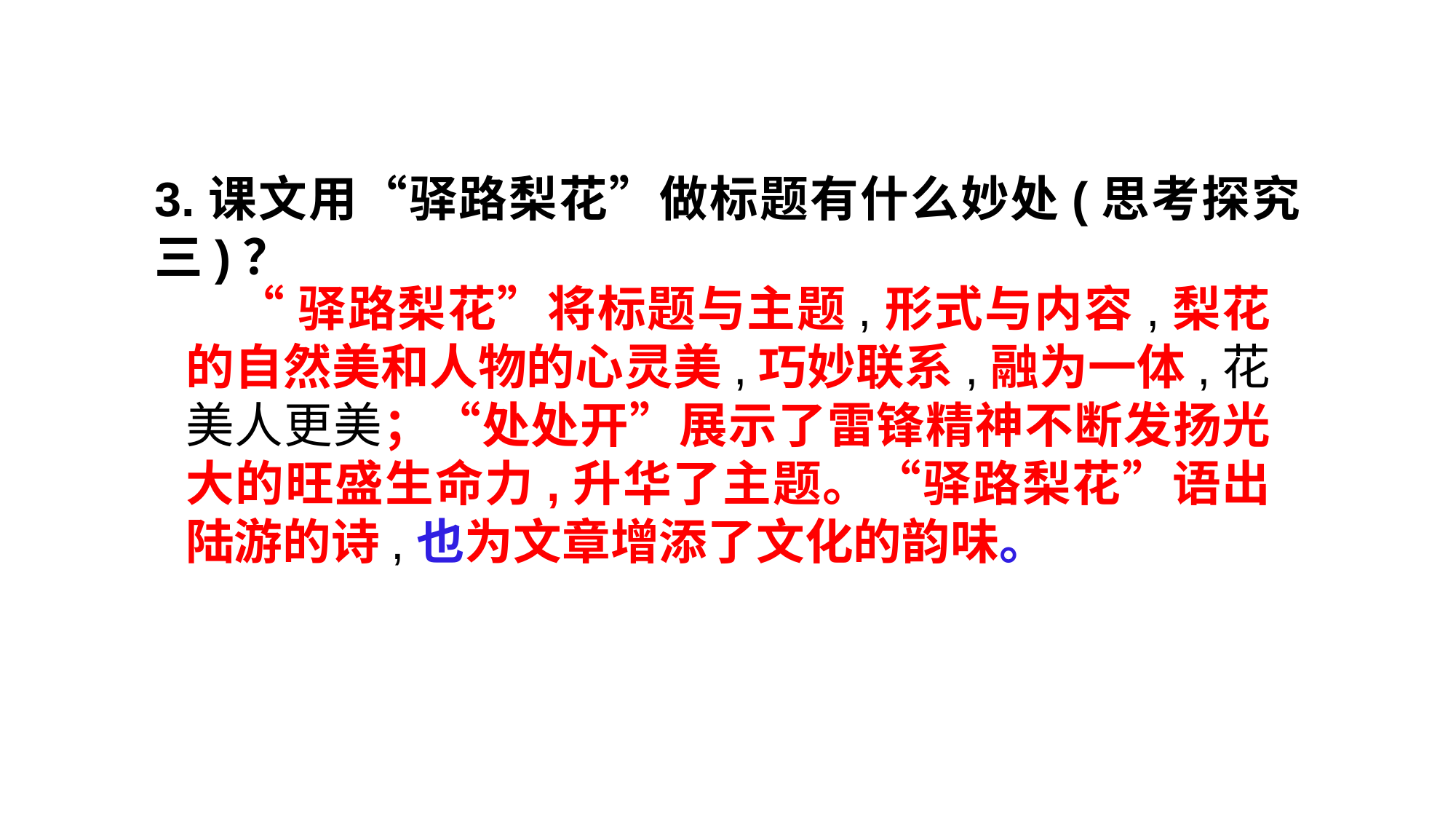

3.课文用“驿路梨花”做标题有什么妙处(思考探究三)？
    “驿路梨花”将标题与主题,形式与内容,梨花的自然美和人物的心灵美,巧妙联系,融为一体,花美人更美；“处处开”展示了雷锋精神不断发扬光大的旺盛生命力,升华了主题。“驿路梨花”语出陆游的诗,也为文章增添了文化的韵味。